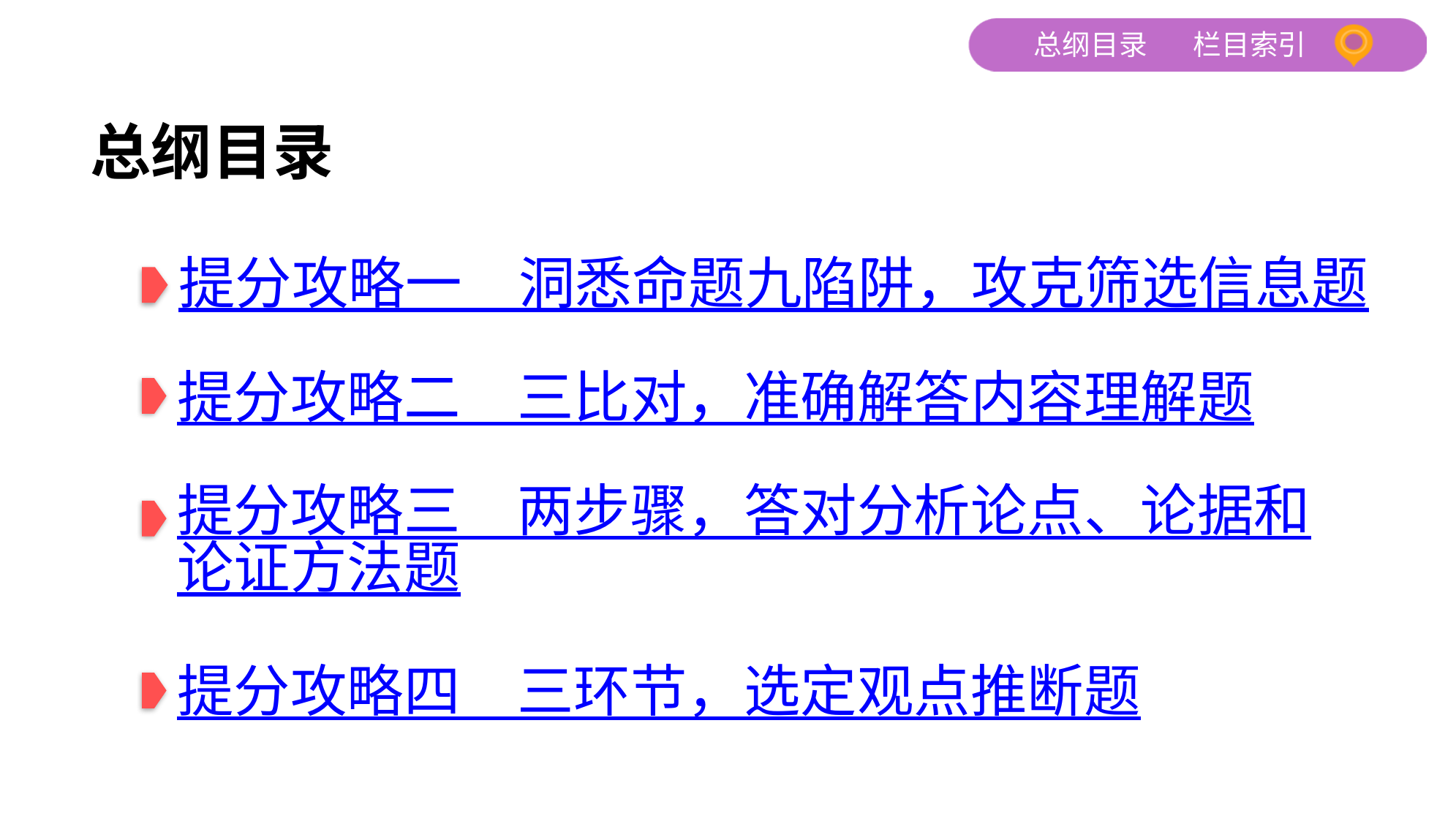

总纲目录
提分攻略一　洞悉命题九陷阱，攻克筛选信息题

提分攻略二　三比对，准确解答内容理解题

提分攻略三　两步骤，答对分析论点、论据和论证方法题

提分攻略四　三环节，选定观点推断题